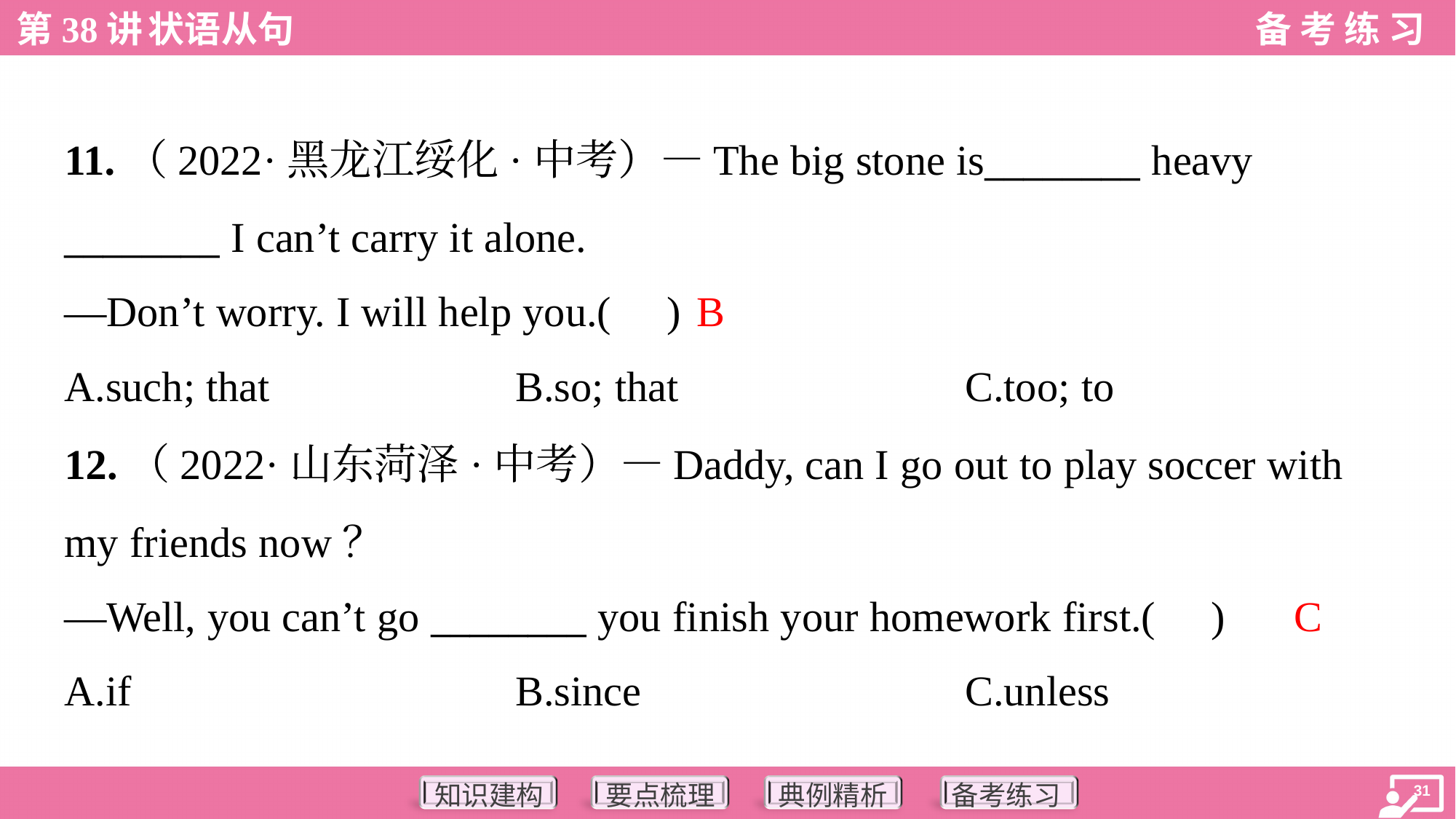

11.（2022·黑龙江绥化·中考）—The big stone is________ heavy
________ I can’t carry it alone.
—Don’t worry. I will help you.(     )
B
A.such; that	B.so; that	C.too; to
12.（2022·山东菏泽·中考）—Daddy, can I go out to play soccer with
my friends now？
—Well, you can’t go ________ you finish your homework first.(     )
C
A.if	B.since	C.unless